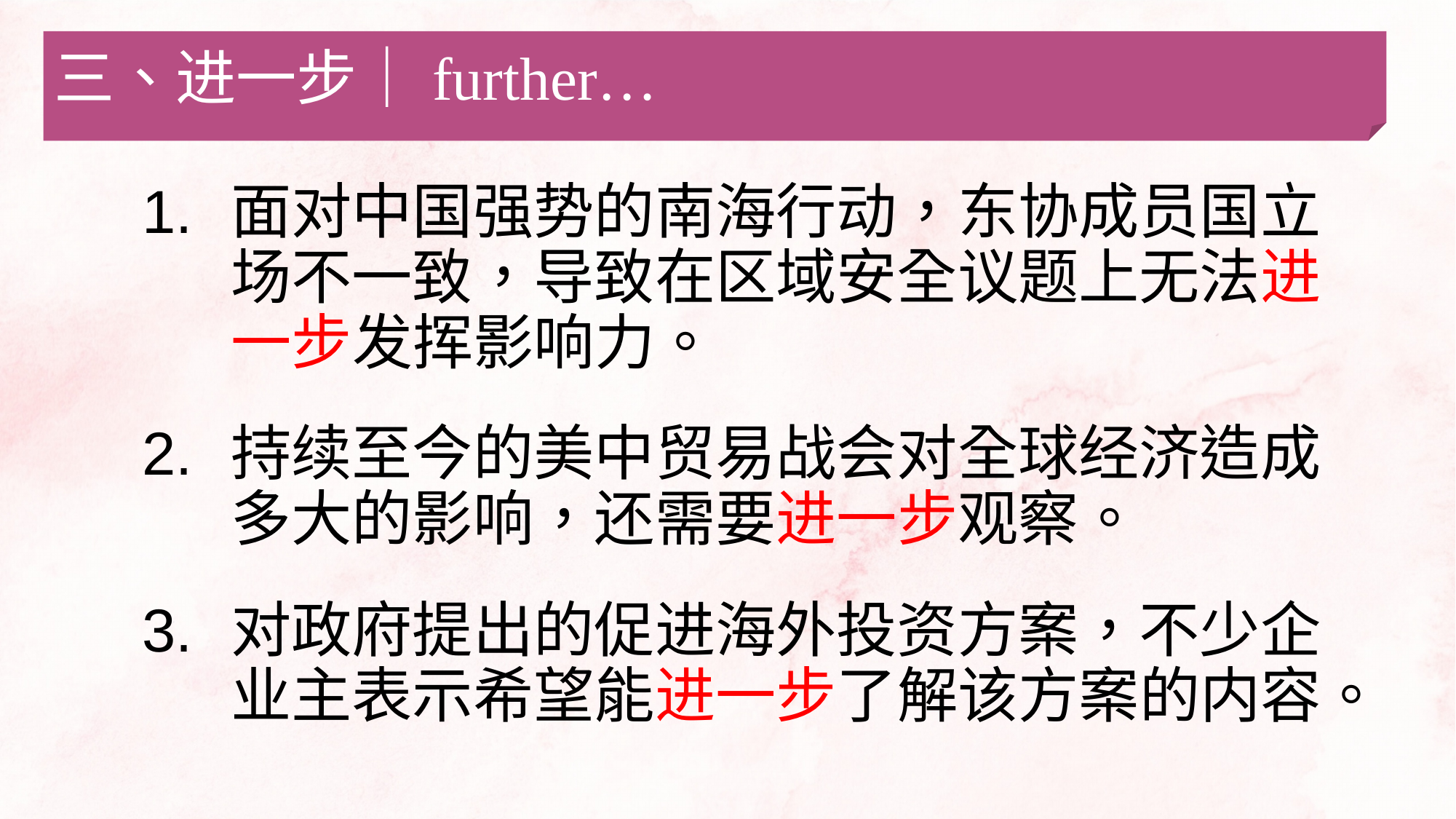

三、进一步｜further…
面对中国强势的南海行动，东协成员国立场不一致，导致在区域安全议题上无法进一步发挥影响力。
持续至今的美中贸易战会对全球经济造成多大的影响，还需要进一步观察。
对政府提出的促进海外投资方案，不少企业主表示希望能进一步了解该方案的内容。